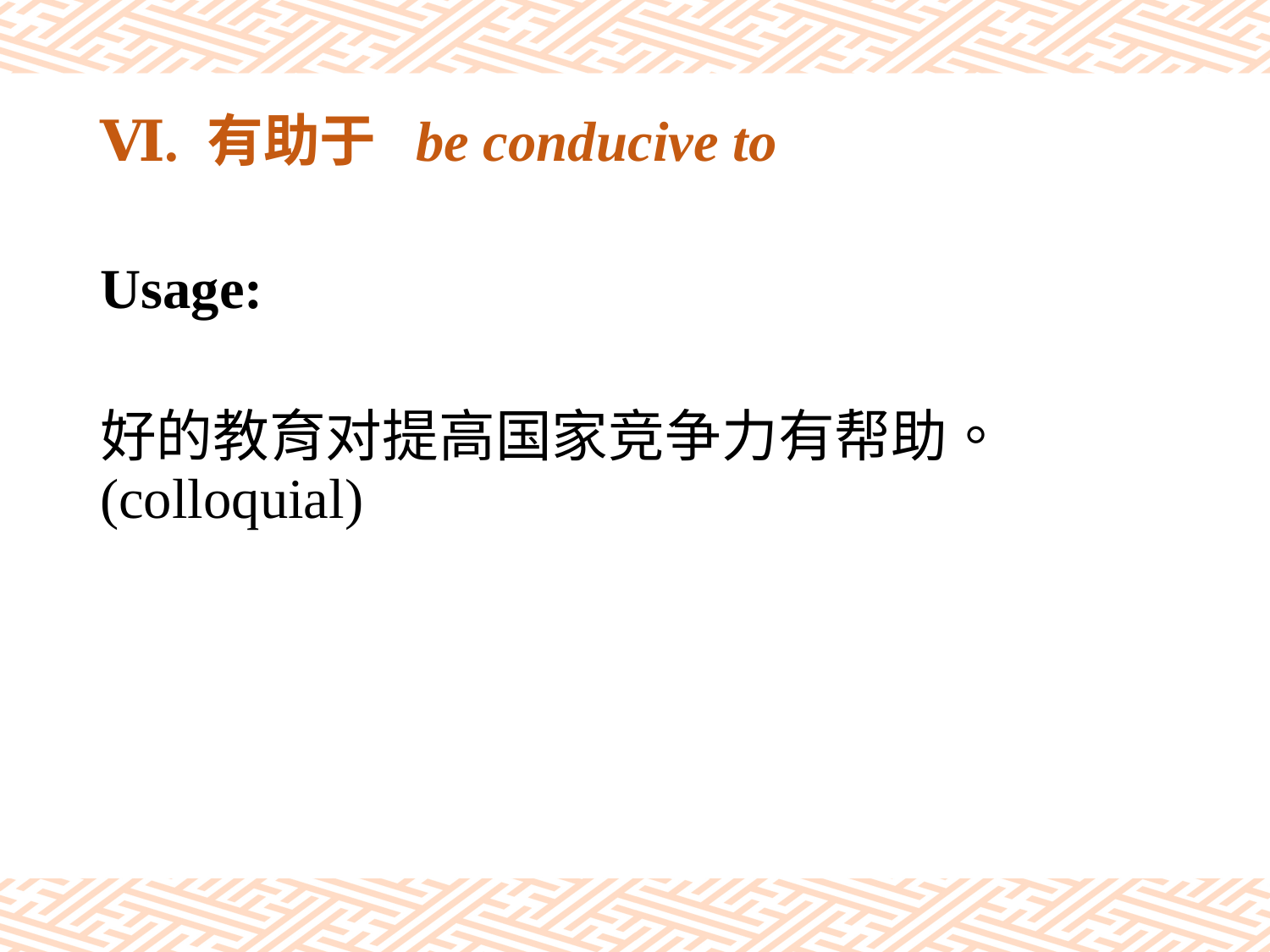

# Ⅵ. 有助于  be conducive to
Usage:

好的教育对提高国家竞争力有帮助。(colloquial)